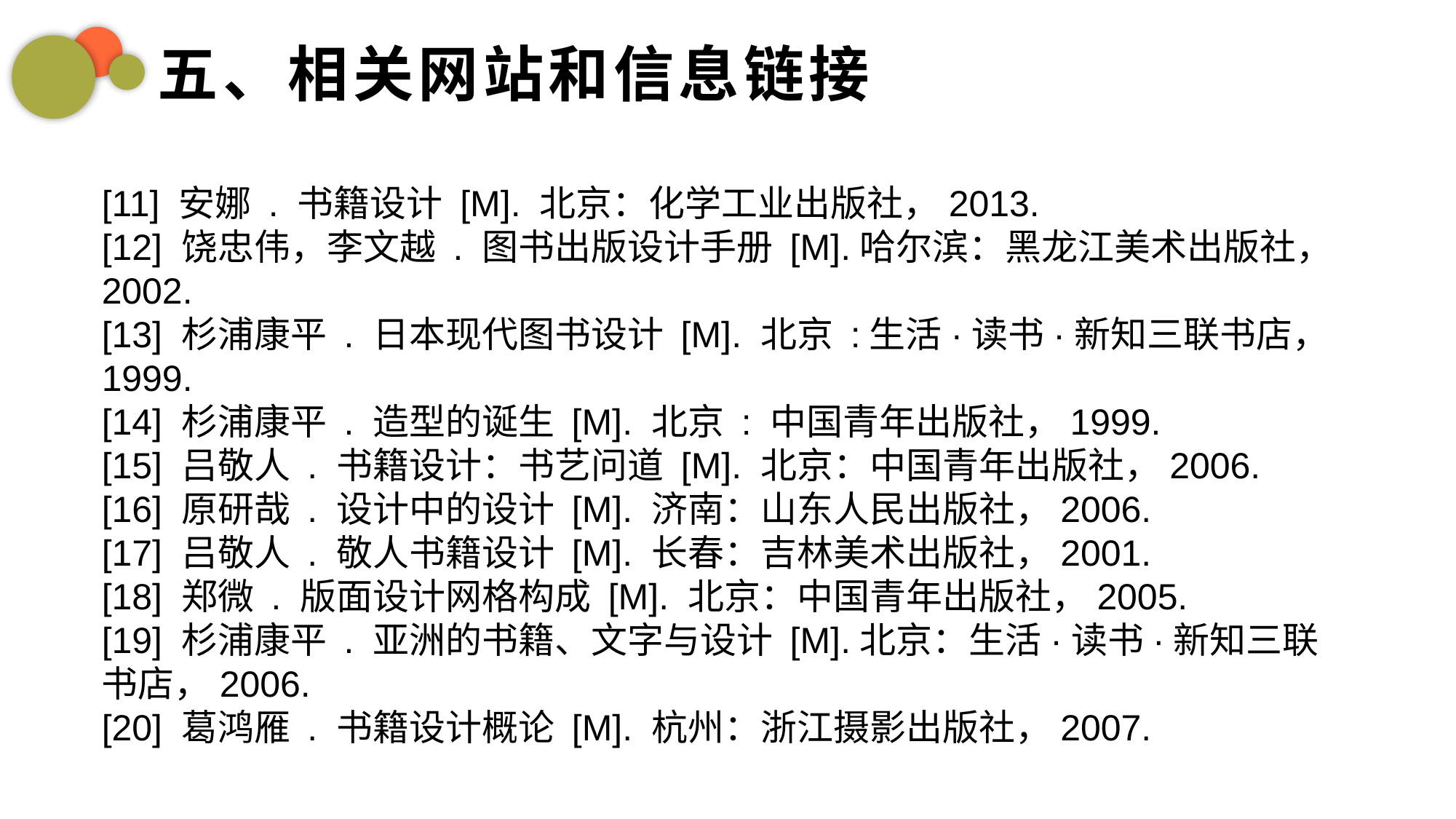

五、相关网站和信息链接
[11] 安娜 . 书籍设计 [M]. 北京：化学工业出版社，2013.
[12] 饶忠伟，李文越 . 图书出版设计手册 [M].哈尔滨：黑龙江美术出版社，2002.
[13] 杉浦康平 . 日本现代图书设计 [M]. 北京 :生活·读书·新知三联书店，1999.
[14] 杉浦康平 . 造型的诞生 [M]. 北京 : 中国青年出版社，1999.
[15] 吕敬人 . 书籍设计：书艺问道 [M]. 北京：中国青年出版社，2006.
[16] 原研哉 . 设计中的设计 [M]. 济南：山东人民出版社，2006.
[17] 吕敬人 . 敬人书籍设计 [M]. 长春：吉林美术出版社，2001.
[18] 郑微 . 版面设计网格构成 [M]. 北京：中国青年出版社，2005.
[19] 杉浦康平 . 亚洲的书籍、文字与设计 [M].北京：生活·读书·新知三联书店，2006.
[20] 葛鸿雁 . 书籍设计概论 [M]. 杭州：浙江摄影出版社，2007.